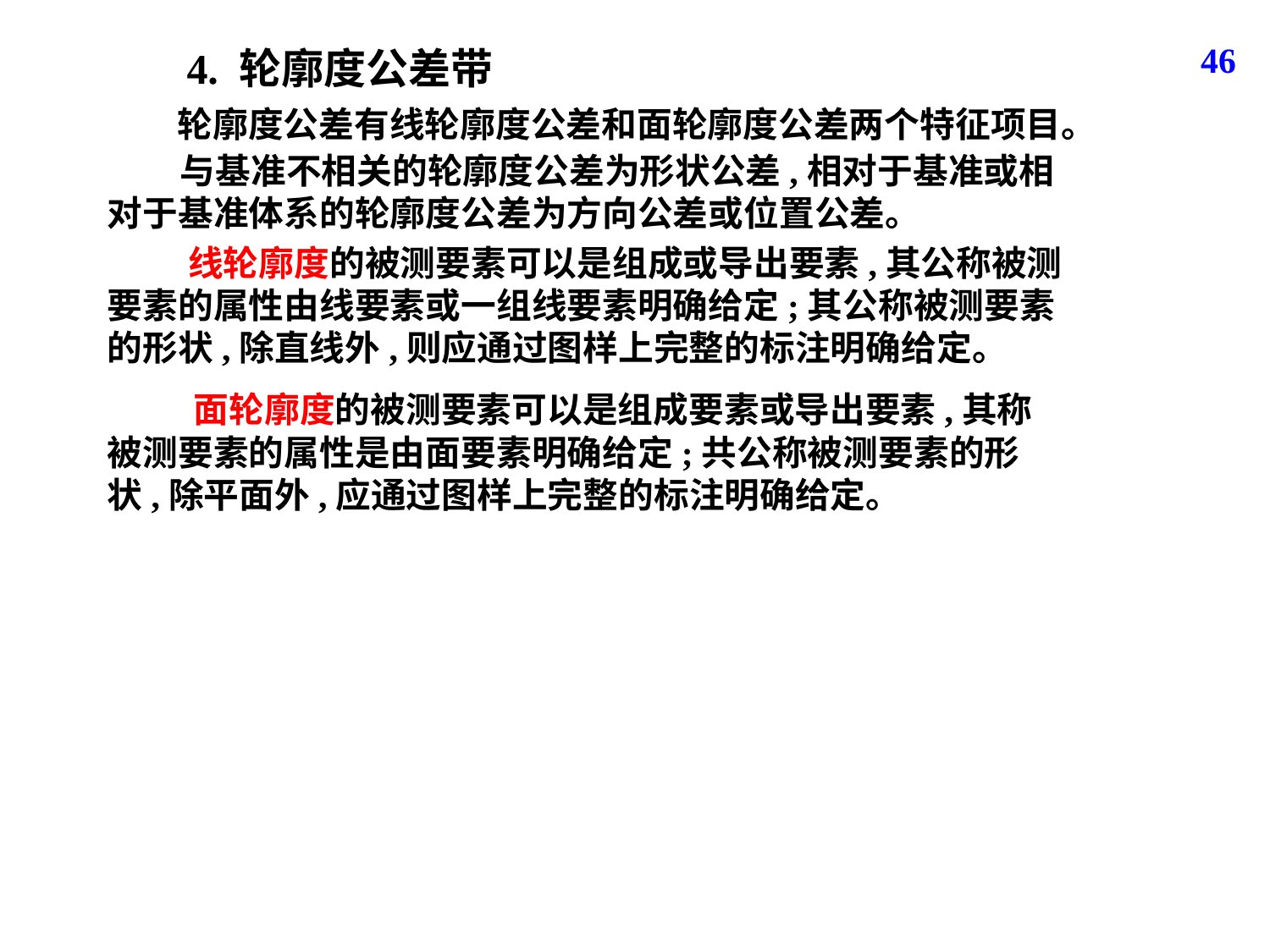

46
4. 轮廓度公差带
轮廓度公差有线轮廓度公差和面轮廓度公差两个特征项目。
        与基准不相关的轮廓度公差为形状公差,相对于基准或相对于基准体系的轮廓度公差为方向公差或位置公差。
         线轮廓度的被测要素可以是组成或导出要素,其公称被测要素的属性由线要素或一组线要素明确给定;其公称被测要素的形状,除直线外,则应通过图样上完整的标注明确给定。
        面轮廓度的被测要素可以是组成要素或导出要素,其称被测要素的属性是由面要素明确给定;共公称被测要素的形状,除平面外,应通过图样上完整的标注明确给定。